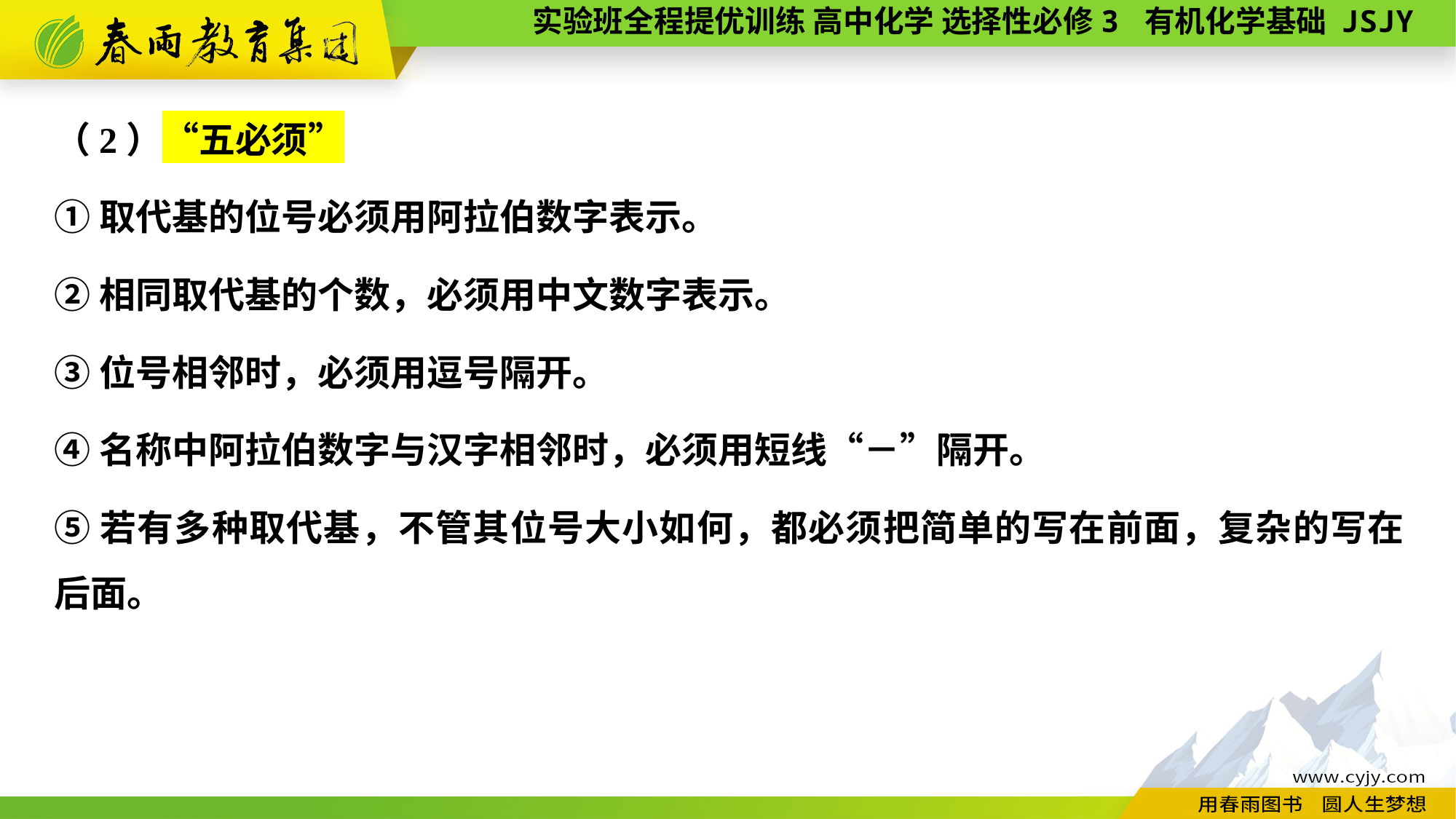

（2）“五必须”
①取代基的位号必须用阿拉伯数字表示。
②相同取代基的个数，必须用中文数字表示。
③位号相邻时，必须用逗号隔开。
④名称中阿拉伯数字与汉字相邻时，必须用短线“－”隔开。
⑤若有多种取代基，不管其位号大小如何，都必须把简单的写在前面，复杂的写在后面。